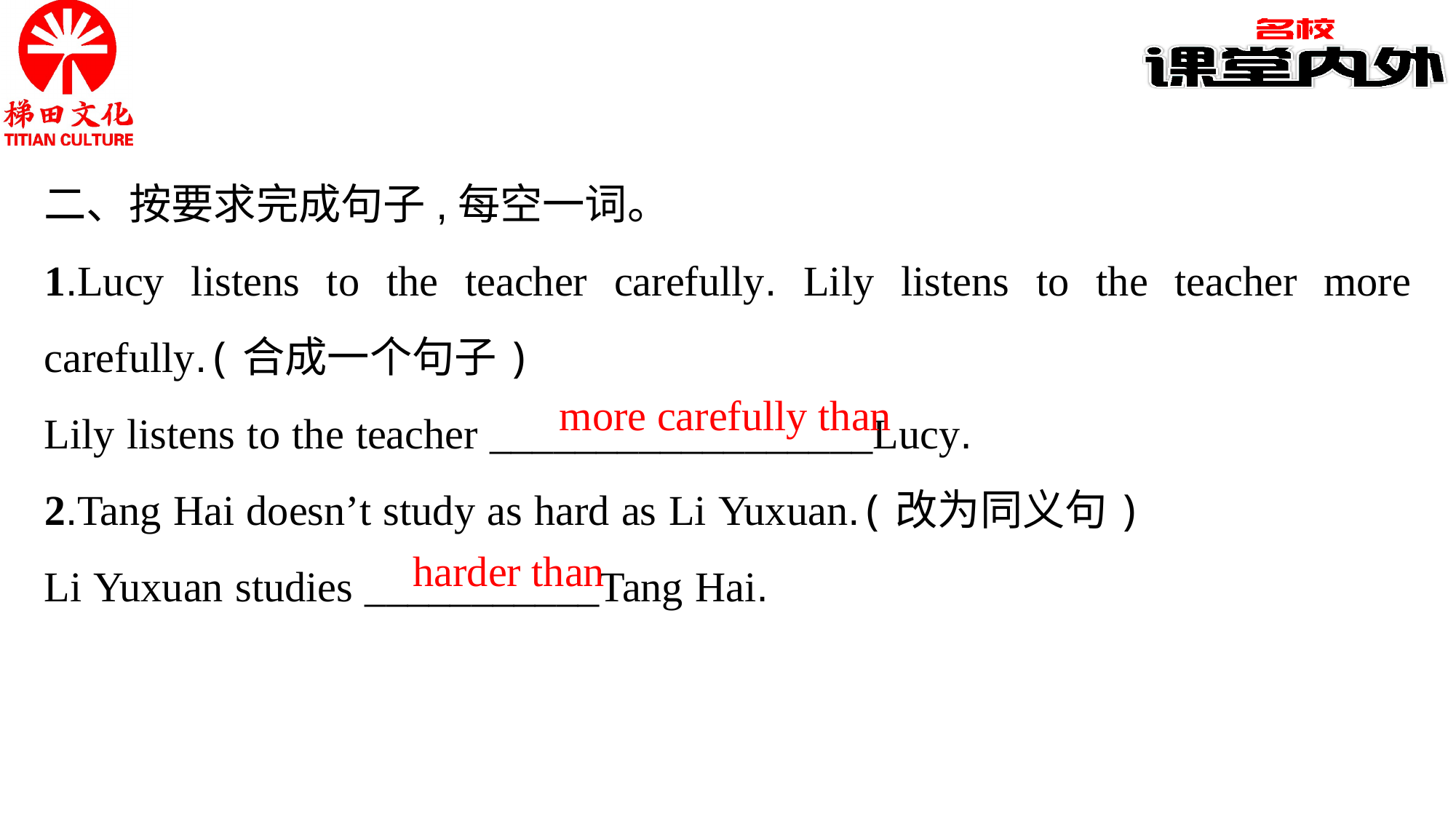

二、按要求完成句子,每空一词。
1.Lucy listens to the teacher carefully. Lily listens to the teacher more carefully.(合成一个句子)
Lily listens to the teacher __________________Lucy.
2.Tang Hai doesn’t study as hard as Li Yuxuan.(改为同义句)
Li Yuxuan studies ___________Tang Hai.
more carefully than
harder than